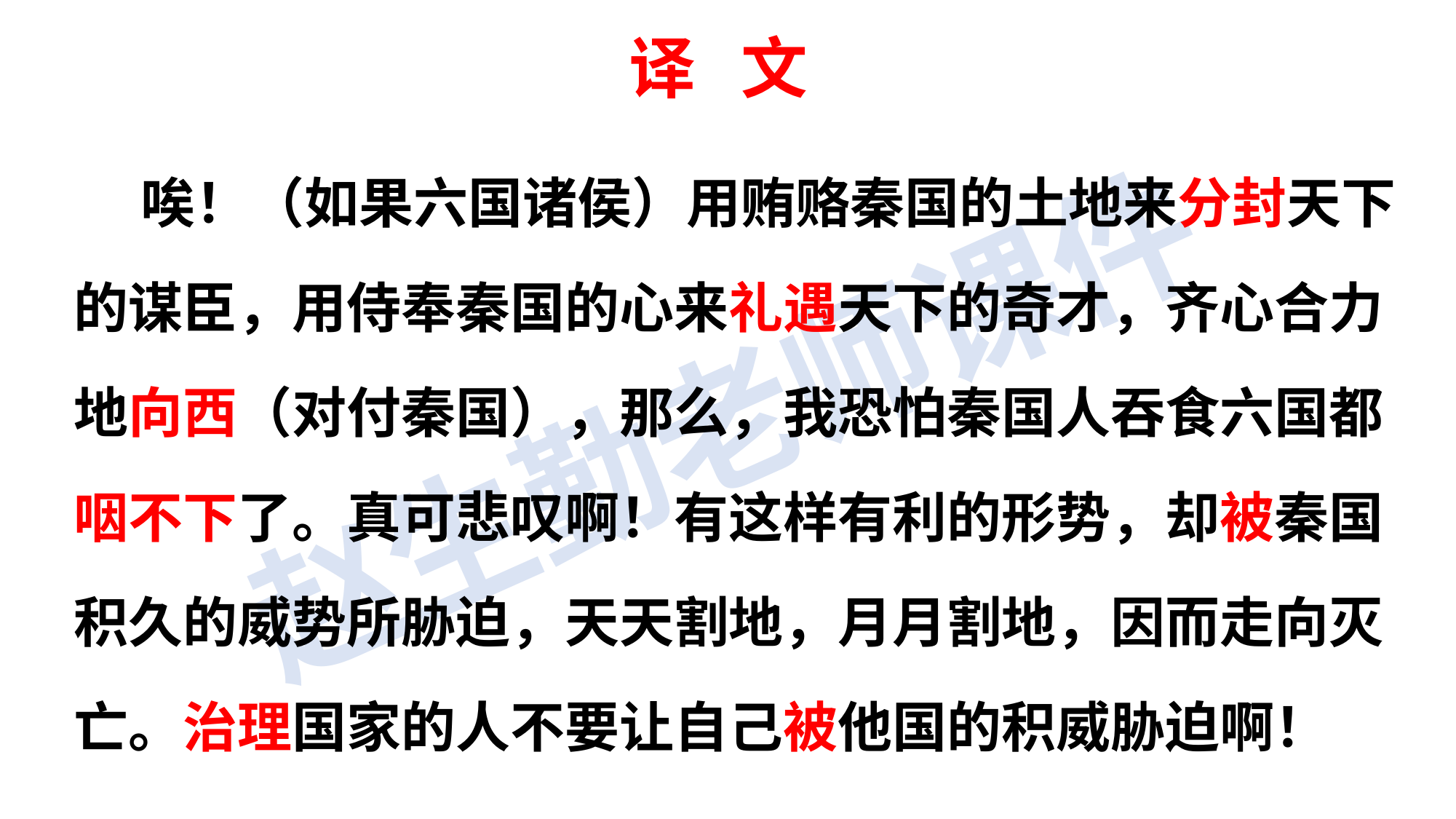

译   文
     唉！（如果六国诸侯）用贿赂秦国的土地来分封天下的谋臣，用侍奉秦国的心来礼遇天下的奇才，齐心合力地向西（对付秦国），那么，我恐怕秦国人吞食六国都咽不下了。真可悲叹啊！有这样有利的形势，却被秦国积久的威势所胁迫，天天割地，月月割地，因而走向灭亡。治理国家的人不要让自己被他国的积威胁迫啊！